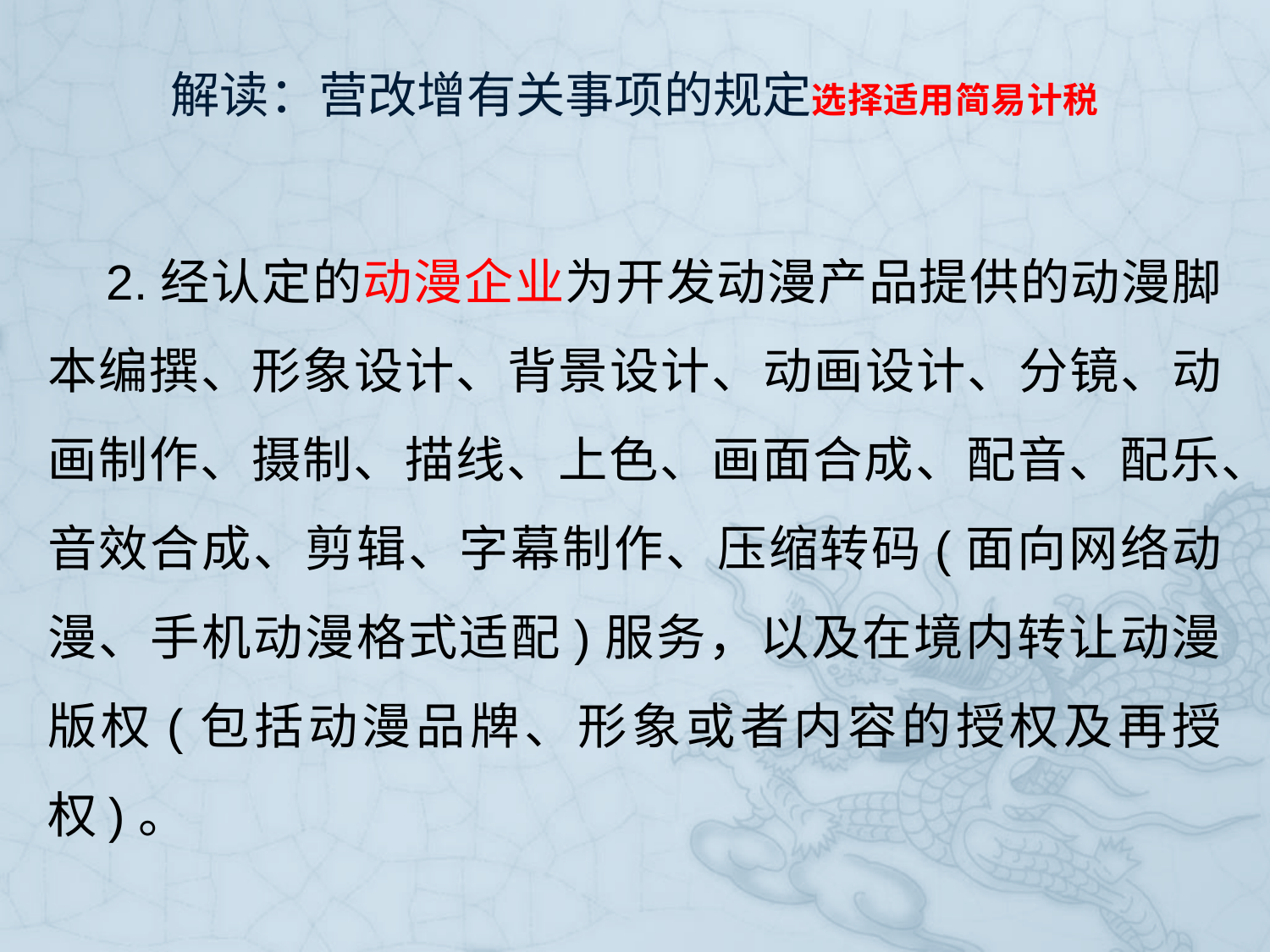

# 解读：营改增有关事项的规定选择适用简易计税

2.经认定的动漫企业为开发动漫产品提供的动漫脚本编撰、形象设计、背景设计、动画设计、分镜、动画制作、摄制、描线、上色、画面合成、配音、配乐、音效合成、剪辑、字幕制作、压缩转码(面向网络动漫、手机动漫格式适配)服务，以及在境内转让动漫版权(包括动漫品牌、形象或者内容的授权及再授权)。